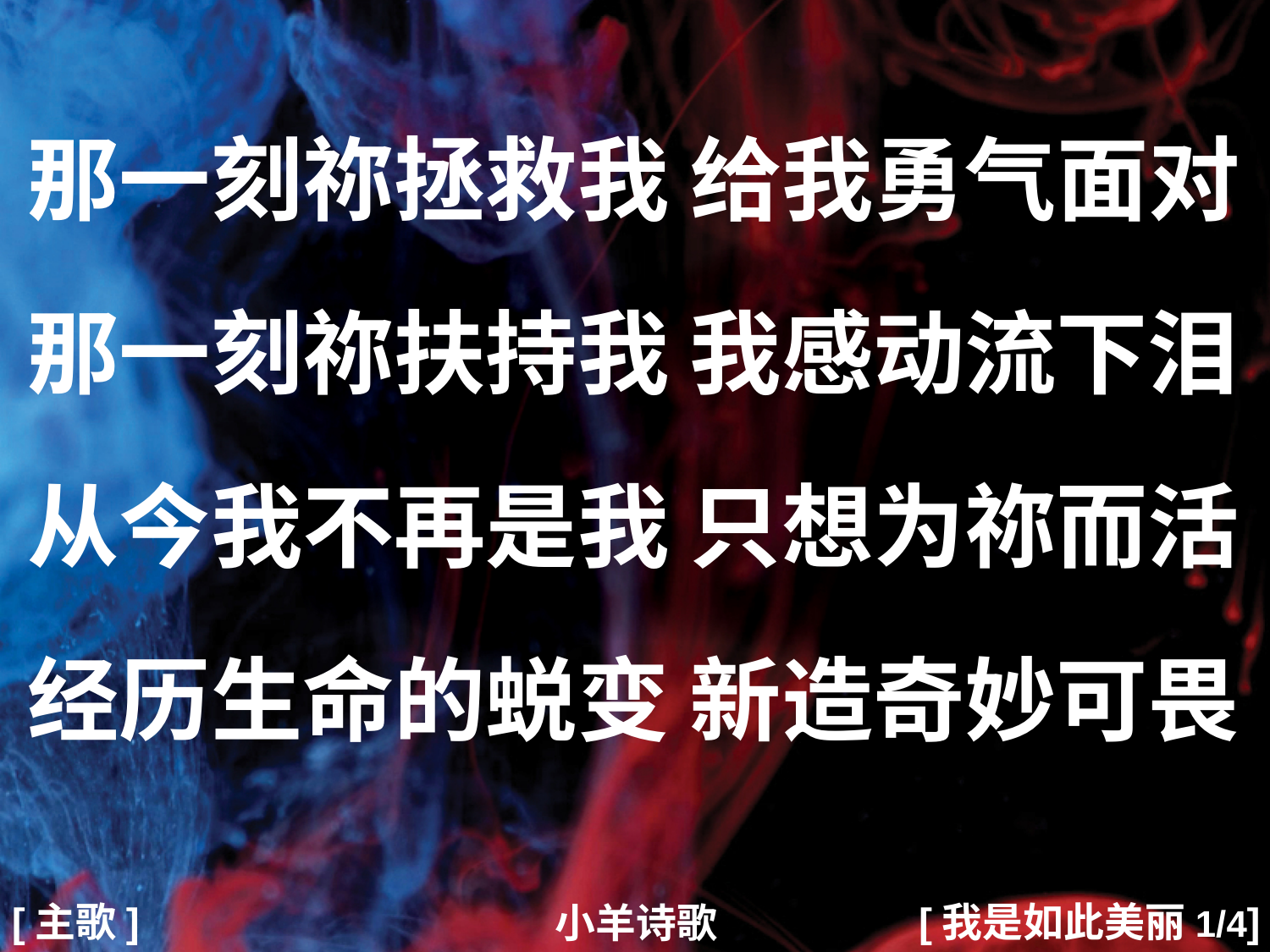

那一刻祢拯救我 给我勇气面对

那一刻祢扶持我 我感动流下泪

从今我不再是我 只想为祢而活

经历生命的蜕变 新造奇妙可畏
#

[主歌]
[我是如此美丽1/4]
小羊诗歌